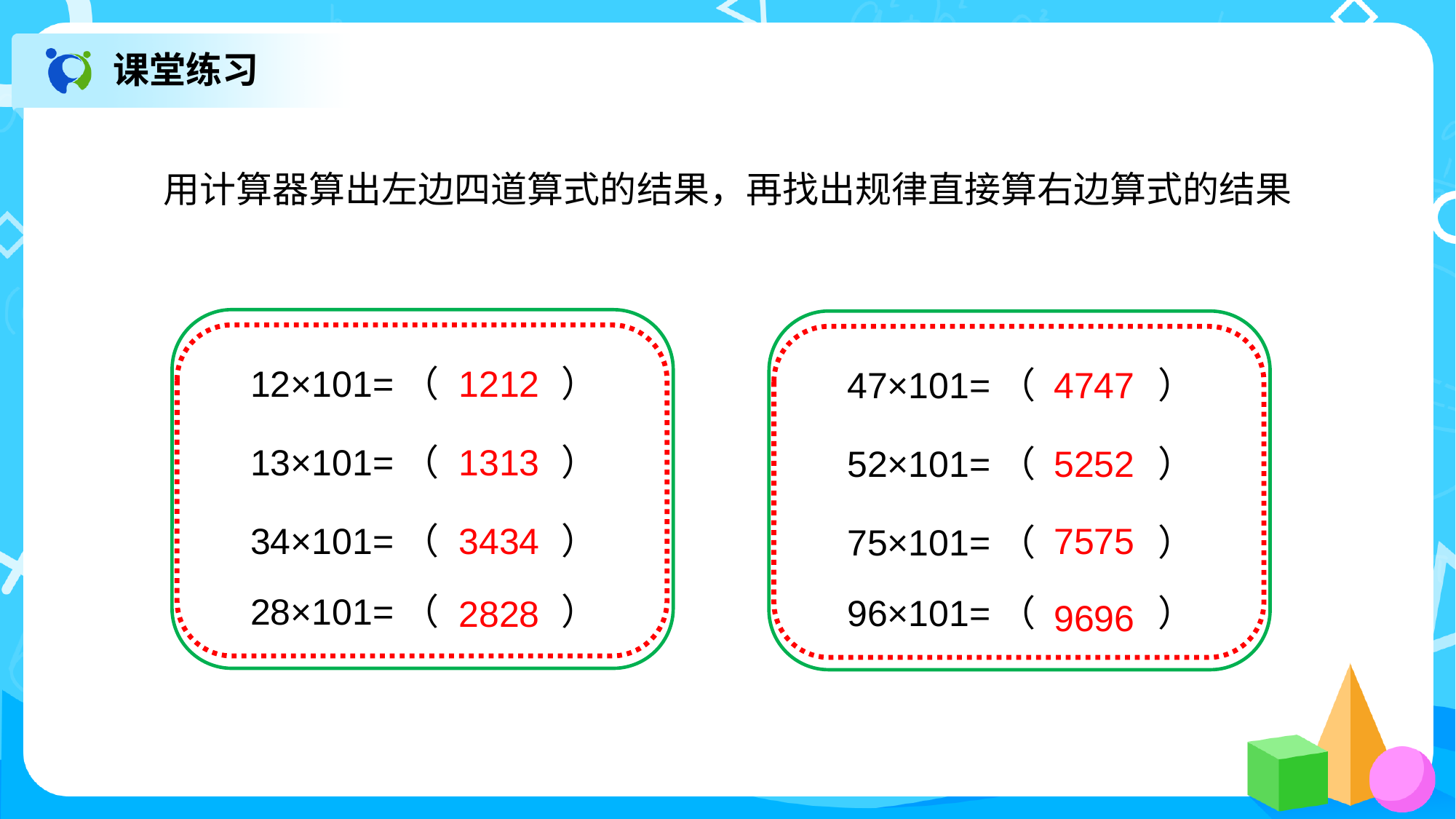

课堂练习
用计算器算出左边四道算式的结果，再找出规律直接算右边算式的结果

12×101=（               ）
1212
47×101=（               ）
4747
13×101=（               ）
1313
52×101=（               ）
5252
34×101=（               ）
3434
7575
75×101=（               ）
28×101=（               ）
96×101=（               ）
2828
9696